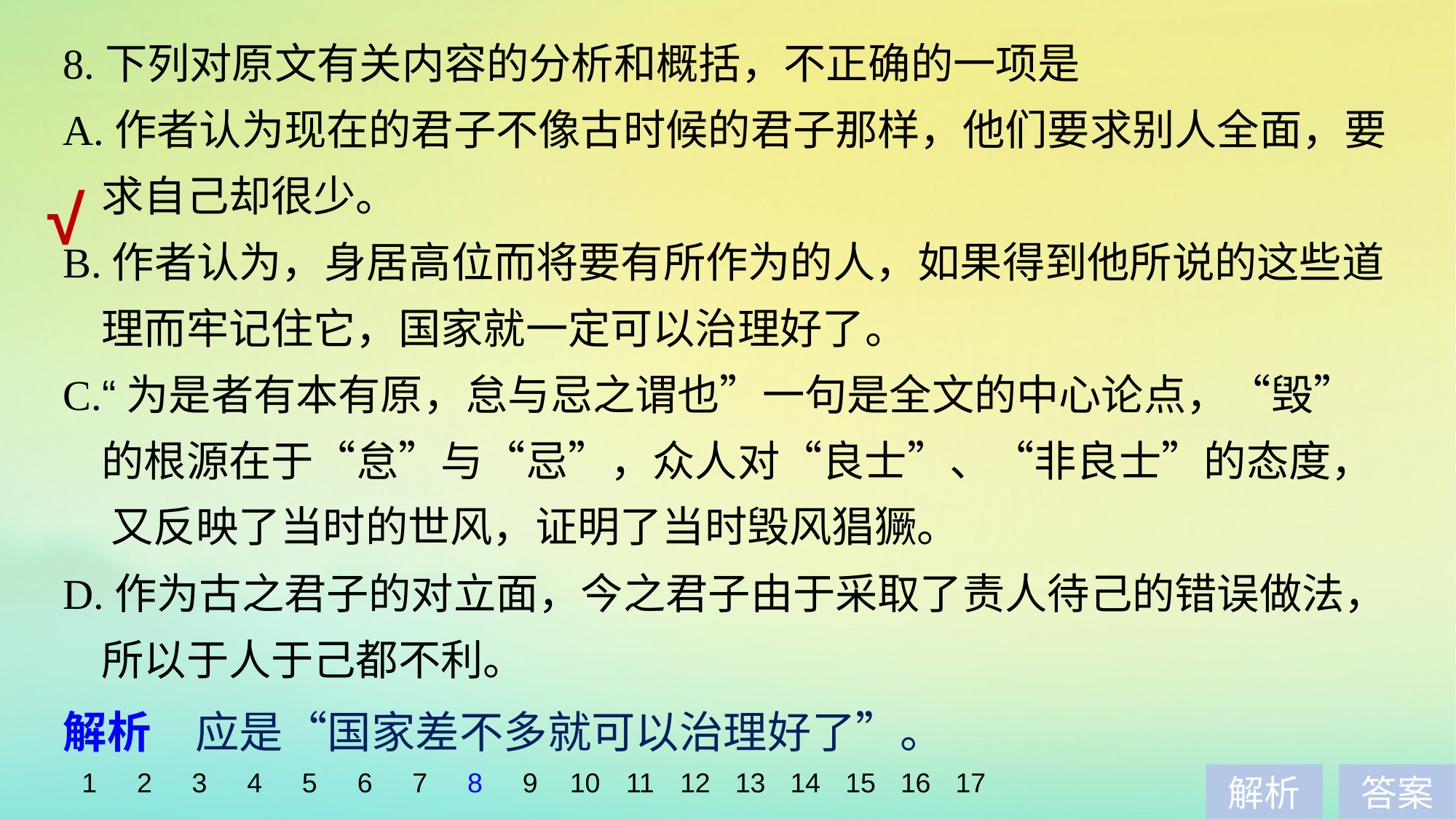

8.下列对原文有关内容的分析和概括，不正确的一项是
A.作者认为现在的君子不像古时候的君子那样，他们要求别人全面，要
   求自己却很少。
B.作者认为，身居高位而将要有所作为的人，如果得到他所说的这些道
   理而牢记住它，国家就一定可以治理好了。
C.“为是者有本有原，怠与忌之谓也”一句是全文的中心论点，“毁”
   的根源在于“怠”与“忌”，众人对“良士”、“非良士”的态度，
    又反映了当时的世风，证明了当时毁风猖獗。
D.作为古之君子的对立面，今之君子由于采取了责人待己的错误做法，
   所以于人于己都不利。
√
解析　应是“国家差不多就可以治理好了”。
1
2
3
4
5
6
7
8
9
10
11
12
13
14
15
16
17
解析
答案